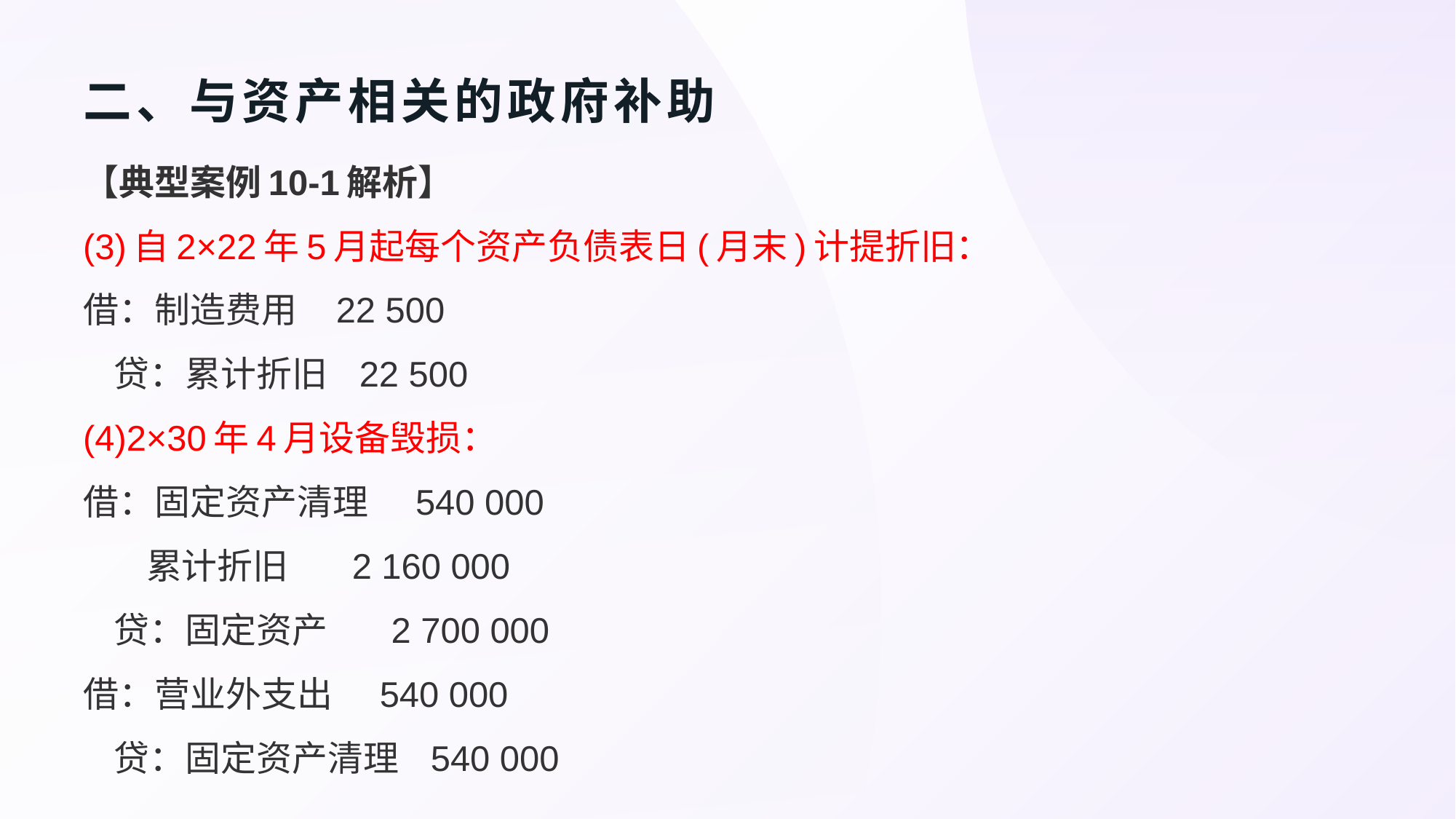

# 二、与资产相关的政府补助
【典型案例10-1解析】
(3)自2×22年5月起每个资产负债表日(月末)计提折旧：
借：制造费用    22 500
   贷：累计折旧   22 500
(4)2×30年4月设备毁损：
借：固定资产清理     540 000
       累计折旧       2 160 000
   贷：固定资产       2 700 000
借：营业外支出     540 000
   贷：固定资产清理   540 000